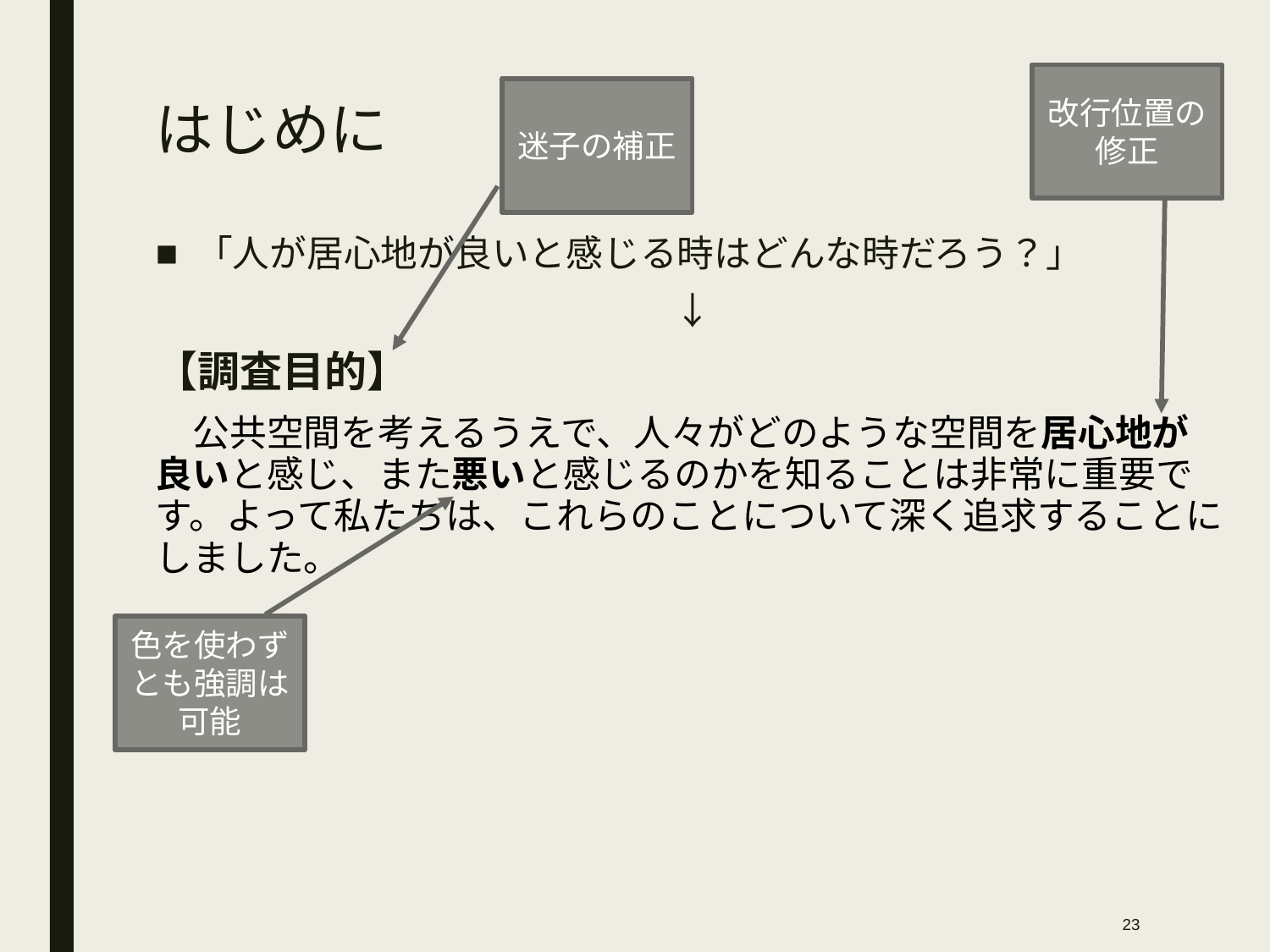

改行位置の修正
迷子の補正
# はじめに
「人が居心地が良いと感じる時はどんな時だろう？」
　　　　　　　　　　　　　　↓
【調査目的】
　公共空間を考えるうえで、人々がどのような空間を居心地が良いと感じ、また悪いと感じるのかを知ることは非常に重要です。よって私たちは、これらのことについて深く追求することにしました。
色を使わずとも強調は可能
23